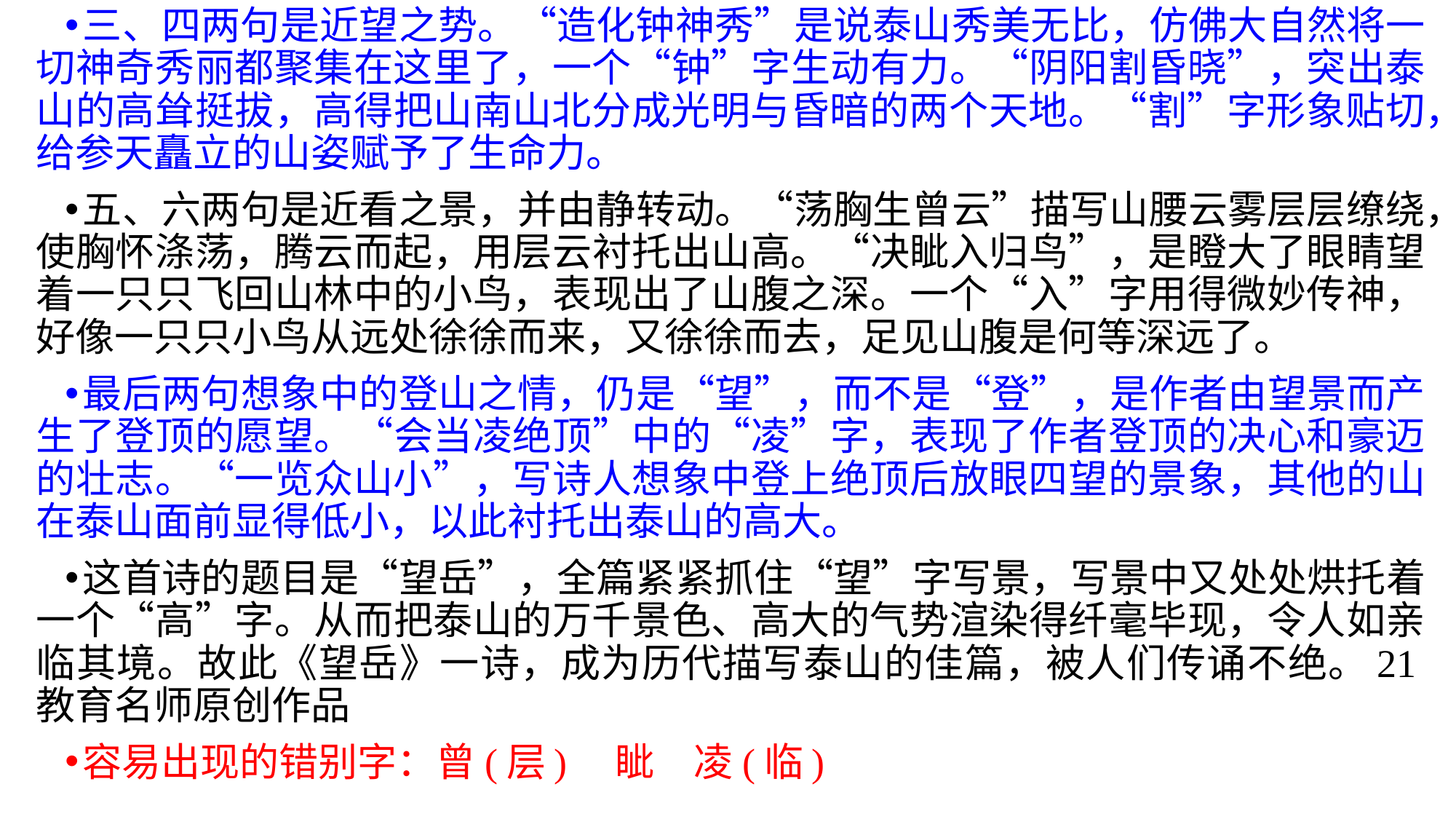

三、四两句是近望之势。“造化钟神秀”是说泰山秀美无比，仿佛大自然将一切神奇秀丽都聚集在这里了，一个“钟”字生动有力。“阴阳割昏晓”，突出泰山的高耸挺拔，高得把山南山北分成光明与昏暗的两个天地。“割”字形象贴切，给参天矗立的山姿赋予了生命力。
五、六两句是近看之景，并由静转动。“荡胸生曾云”描写山腰云雾层层缭绕，使胸怀涤荡，腾云而起，用层云衬托出山高。“决眦入归鸟”，是瞪大了眼睛望着一只只飞回山林中的小鸟，表现出了山腹之深。一个“入”字用得微妙传神，好像一只只小鸟从远处徐徐而来，又徐徐而去，足见山腹是何等深远了。
最后两句想象中的登山之情，仍是“望”，而不是“登”，是作者由望景而产生了登顶的愿望。“会当凌绝顶”中的“凌”字，表现了作者登顶的决心和豪迈的壮志。“一览众山小”，写诗人想象中登上绝顶后放眼四望的景象，其他的山在泰山面前显得低小，以此衬托出泰山的高大。
这首诗的题目是“望岳”，全篇紧紧抓住“望”字写景，写景中又处处烘托着一个“高”字。从而把泰山的万千景色、高大的气势渲染得纤毫毕现，令人如亲临其境。故此《望岳》一诗，成为历代描写泰山的佳篇，被人们传诵不绝。21教育名师原创作品
容易出现的错别字：曾(层)　眦　凌(临)